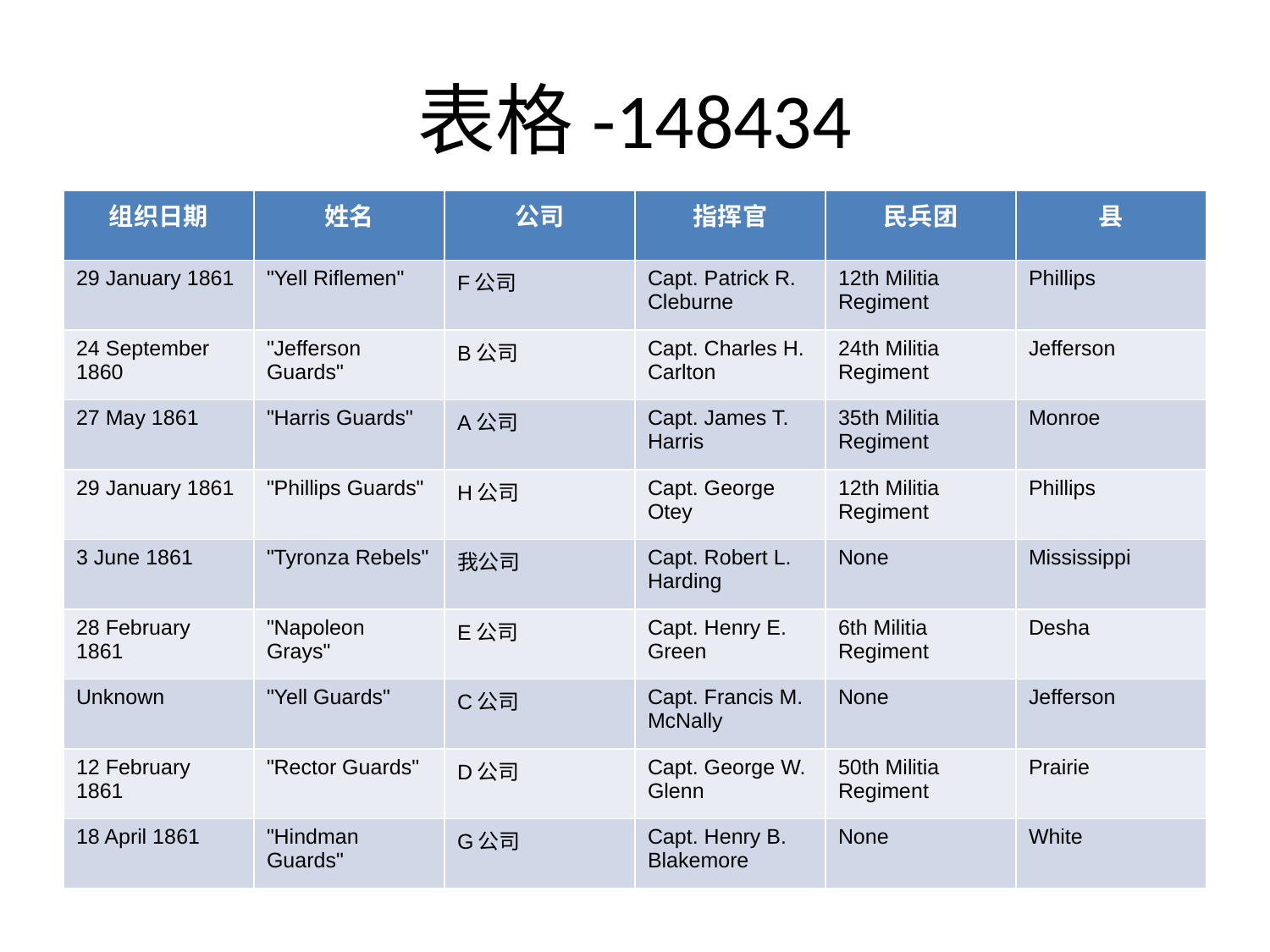

# 表格-148434
| 组织日期 | 姓名 | 公司 | 指挥官 | 民兵团 | 县 |
| --- | --- | --- | --- | --- | --- |
| 29 January 1861 | "Yell Riflemen" | F公司 | Capt. Patrick R. Cleburne | 12th Militia Regiment | Phillips |
| 24 September 1860 | "Jefferson Guards" | B公司 | Capt. Charles H. Carlton | 24th Militia Regiment | Jefferson |
| 27 May 1861 | "Harris Guards" | A公司 | Capt. James T. Harris | 35th Militia Regiment | Monroe |
| 29 January 1861 | "Phillips Guards" | H公司 | Capt. George Otey | 12th Militia Regiment | Phillips |
| 3 June 1861 | "Tyronza Rebels" | 我公司 | Capt. Robert L. Harding | None | Mississippi |
| 28 February 1861 | "Napoleon Grays" | E公司 | Capt. Henry E. Green | 6th Militia Regiment | Desha |
| Unknown | "Yell Guards" | C公司 | Capt. Francis M. McNally | None | Jefferson |
| 12 February 1861 | "Rector Guards" | D公司 | Capt. George W. Glenn | 50th Militia Regiment | Prairie |
| 18 April 1861 | "Hindman Guards" | G公司 | Capt. Henry B. Blakemore | None | White |